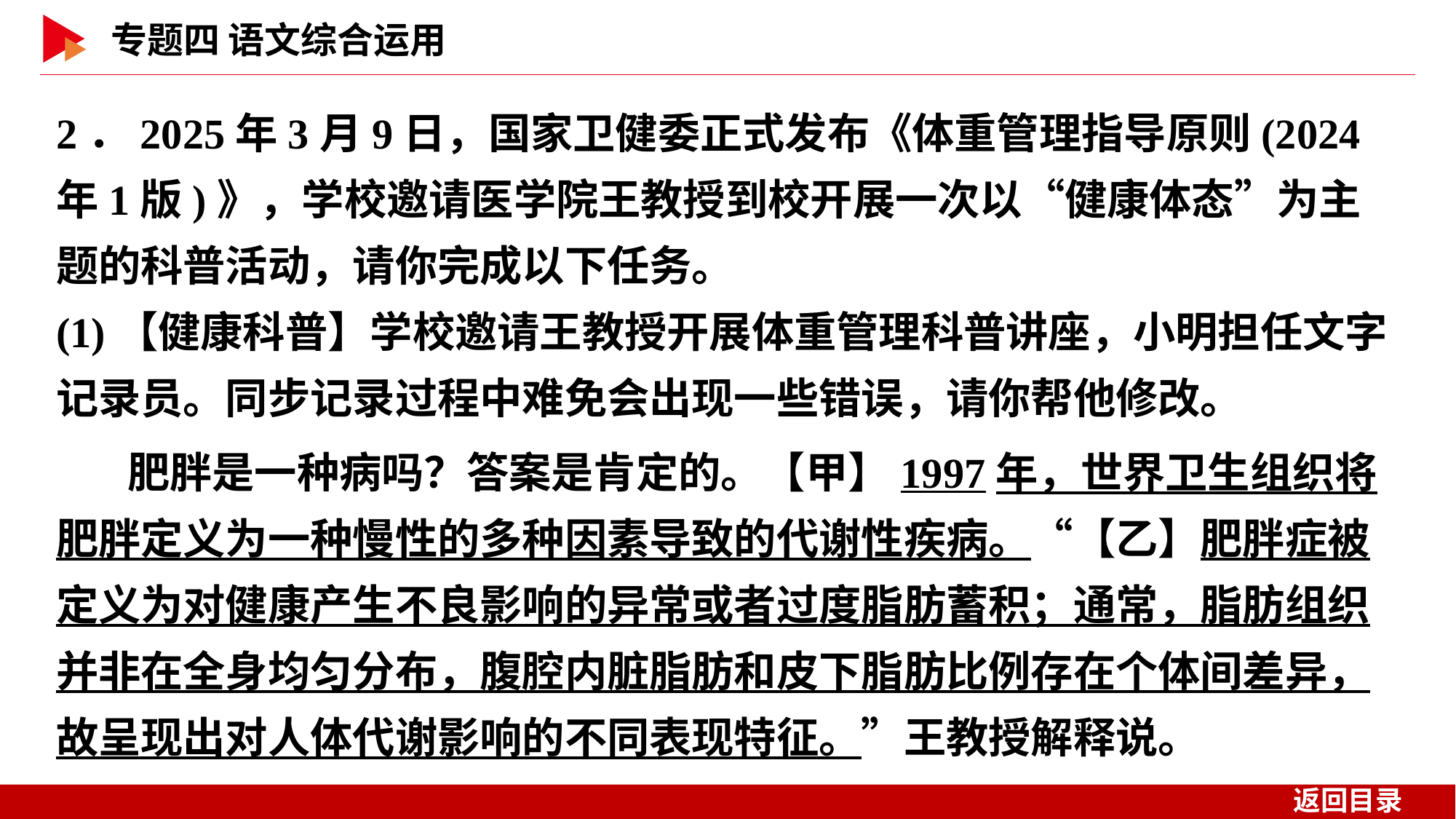

2．2025年3月9日，国家卫健委正式发布《体重管理指导原则(2024年1版)》，学校邀请医学院王教授到校开展一次以“健康体态”为主题的科普活动，请你完成以下任务。
(1)【健康科普】学校邀请王教授开展体重管理科普讲座，小明担任文字记录员。同步记录过程中难免会出现一些错误，请你帮他修改。
　   肥胖是一种病吗？答案是肯定的。【甲】1997年，世界卫生组织将肥胖定义为一种慢性的多种因素导致的代谢性疾病。“【乙】肥胖症被定义为对健康产生不良影响的异常或者过度脂肪蓄积；通常，脂肪组织并非在全身均匀分布，腹腔内脏脂肪和皮下脂肪比例存在个体间差异，故呈现出对人体代谢影响的不同表现特征。”王教授解释说。